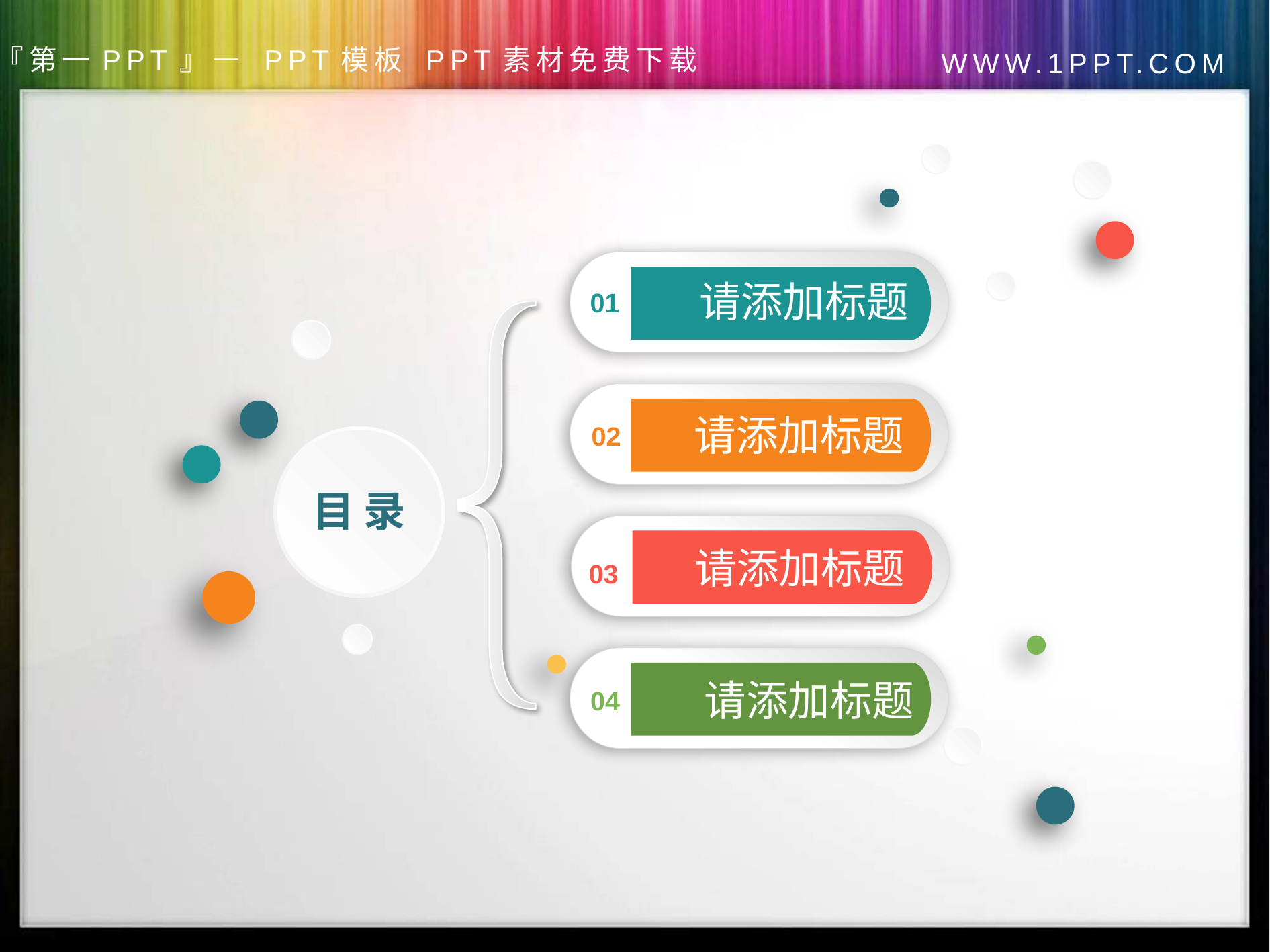

01
请添加标题

02
请添加标题

目 录

03
请添加标题

04
请添加标题